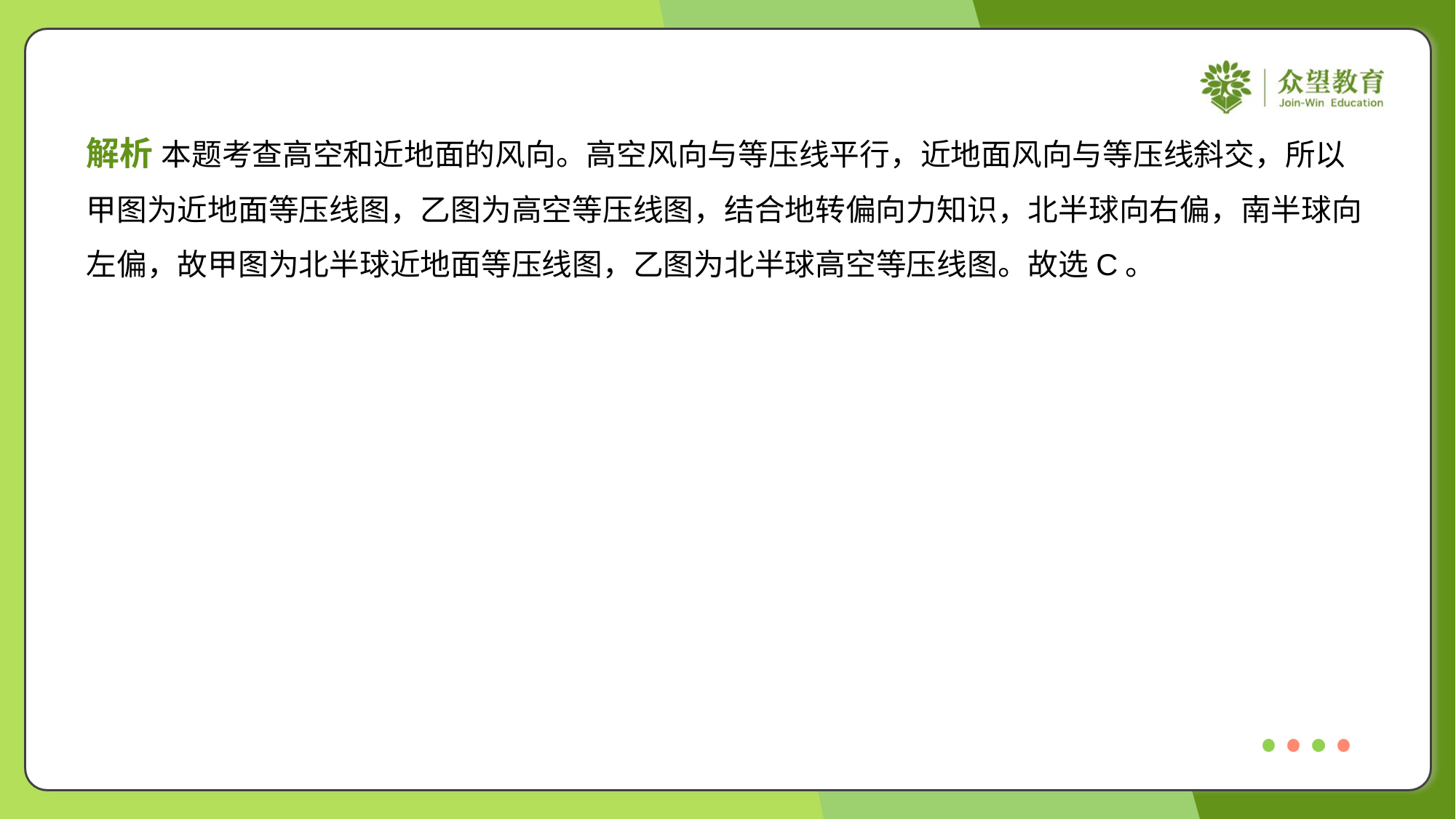

解析 本题考查高空和近地面的风向。高空风向与等压线平行，近地面风向与等压线斜交，所以
甲图为近地面等压线图，乙图为高空等压线图，结合地转偏向力知识，北半球向右偏，南半球向
左偏，故甲图为北半球近地面等压线图，乙图为北半球高空等压线图。故选C。